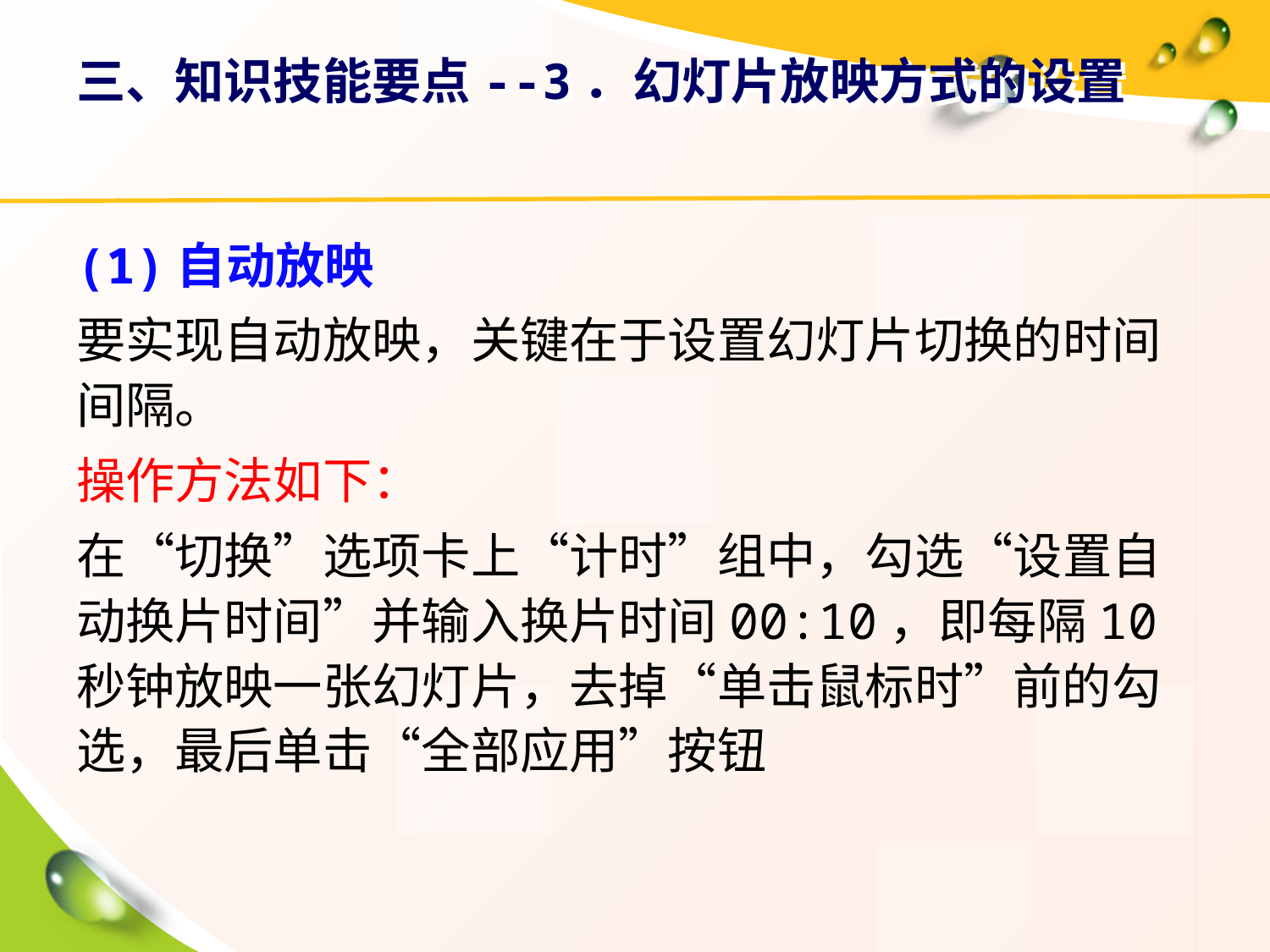

# 三、知识技能要点--3．幻灯片放映方式的设置
(1)自动放映
要实现自动放映，关键在于设置幻灯片切换的时间间隔。
操作方法如下：
在“切换”选项卡上“计时”组中，勾选“设置自动换片时间”并输入换片时间00:10，即每隔10秒钟放映一张幻灯片，去掉“单击鼠标时”前的勾选，最后单击“全部应用”按钮